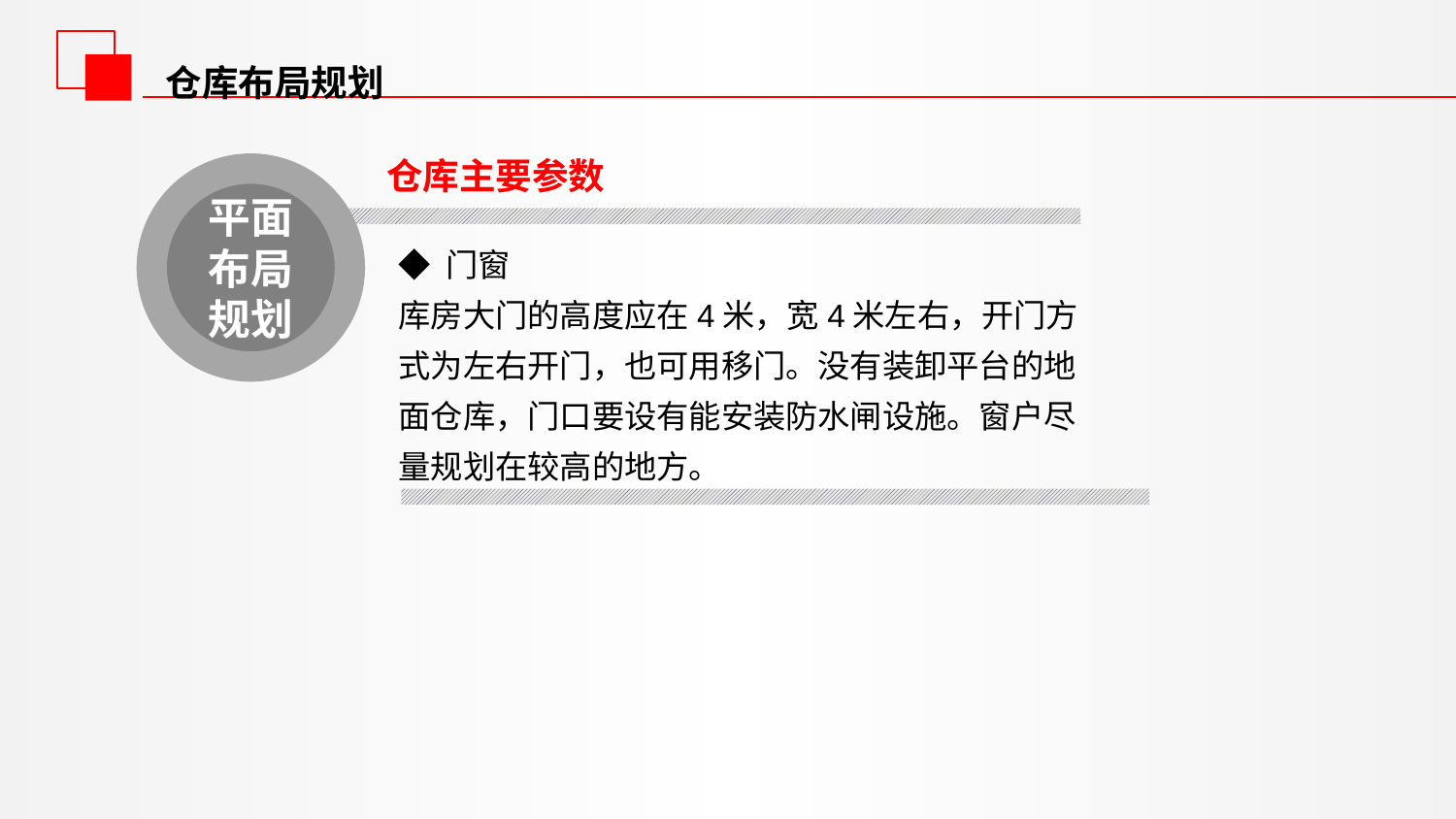

仓库布局规划
仓库主要参数
平面布局规划

◆ 门窗
库房大门的高度应在4米，宽4米左右，开门方式为左右开门，也可用移门。没有装卸平台的地面仓库，门口要设有能安装防水闸设施。窗户尽量规划在较高的地方。